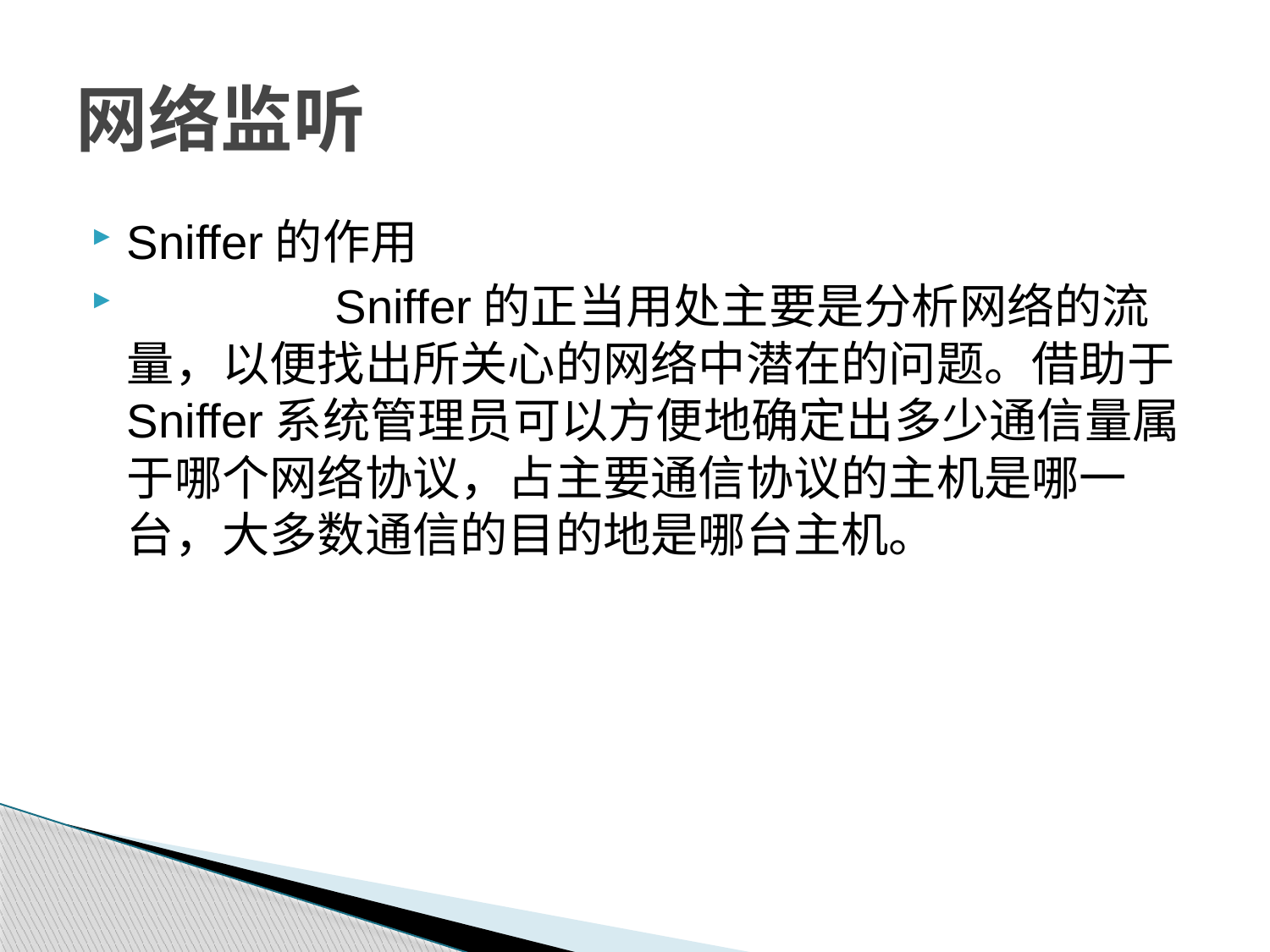

# 网络监听
Sniffer的作用
    　　　Sniffer的正当用处主要是分析网络的流量，以便找出所关心的网络中潜在的问题。借助于Sniffer系统管理员可以方便地确定出多少通信量属于哪个网络协议，占主要通信协议的主机是哪一台，大多数通信的目的地是哪台主机。